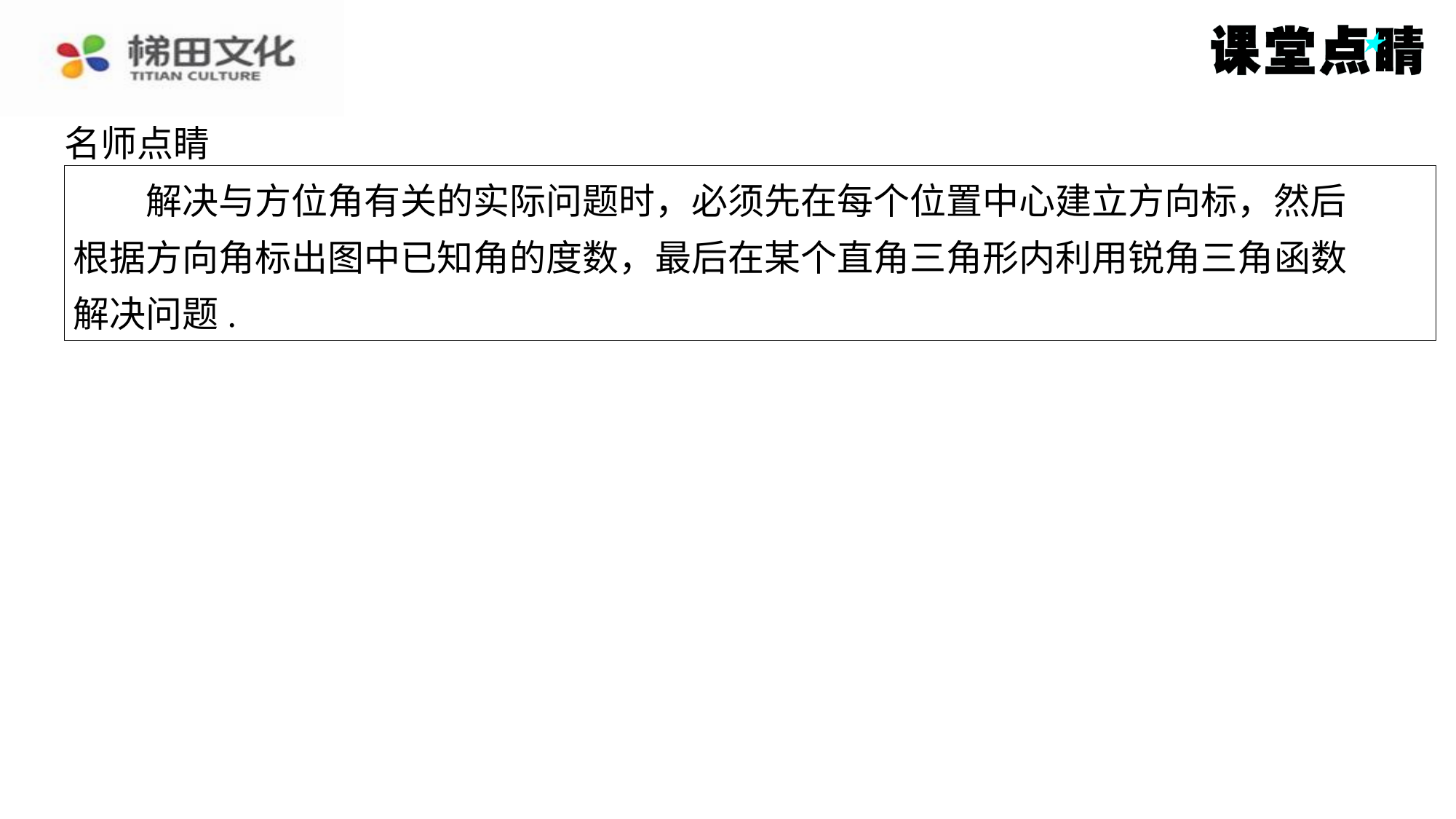

名师点睛
　　解决与方位角有关的实际问题时，必须先在每个位置中心建立方向标，然后
根据方向角标出图中已知角的度数，最后在某个直角三角形内利用锐角三角函数
解决问题.